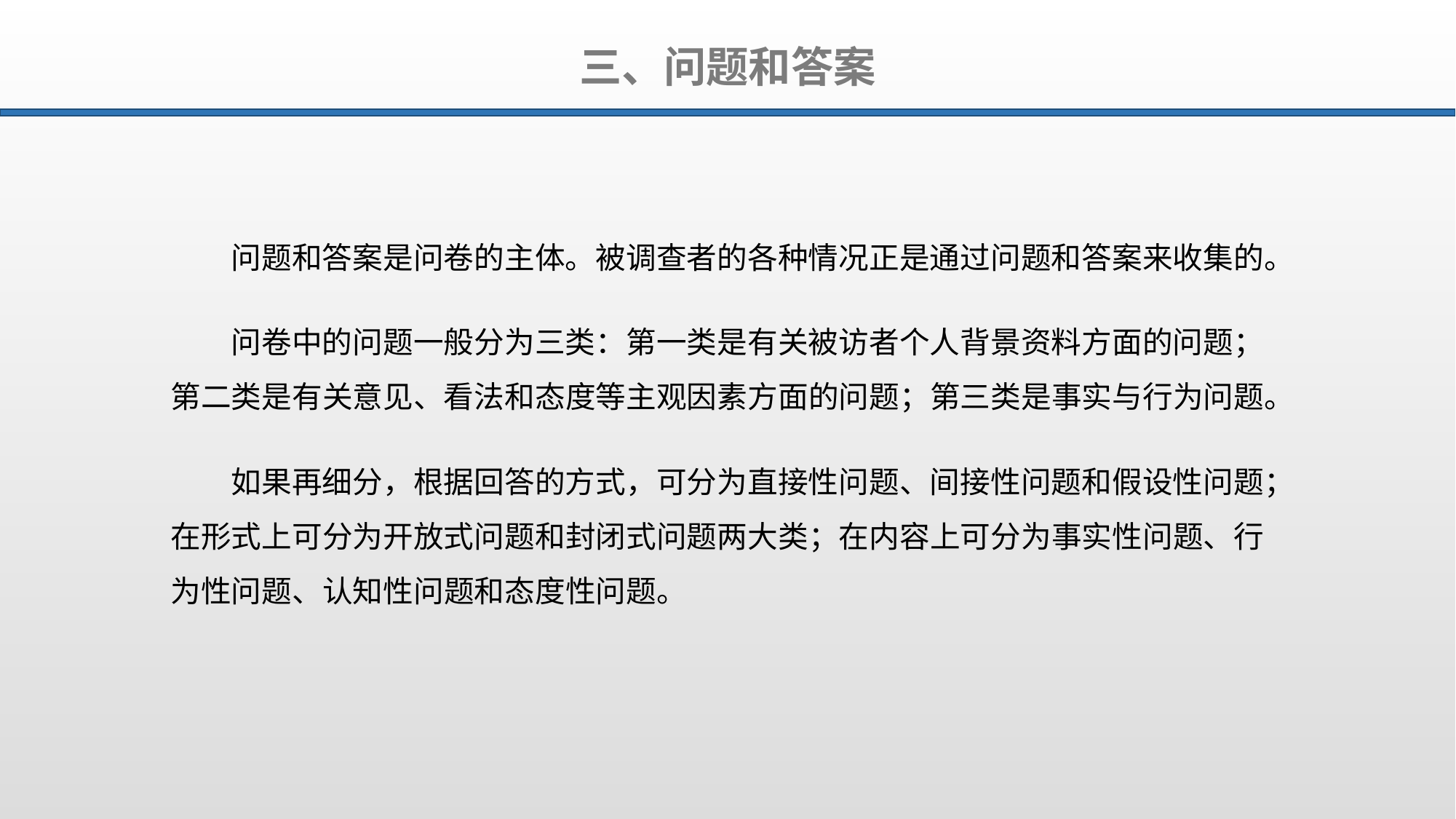

三、问题和答案

问题和答案是问卷的主体。被调查者的各种情况正是通过问题和答案来收集的。
问卷中的问题一般分为三类：第一类是有关被访者个人背景资料方面的问题；第二类是有关意见、看法和态度等主观因素方面的问题；第三类是事实与行为问题。
如果再细分，根据回答的方式，可分为直接性问题、间接性问题和假设性问题；在形式上可分为开放式问题和封闭式问题两大类；在内容上可分为事实性问题、行为性问题、认知性问题和态度性问题。